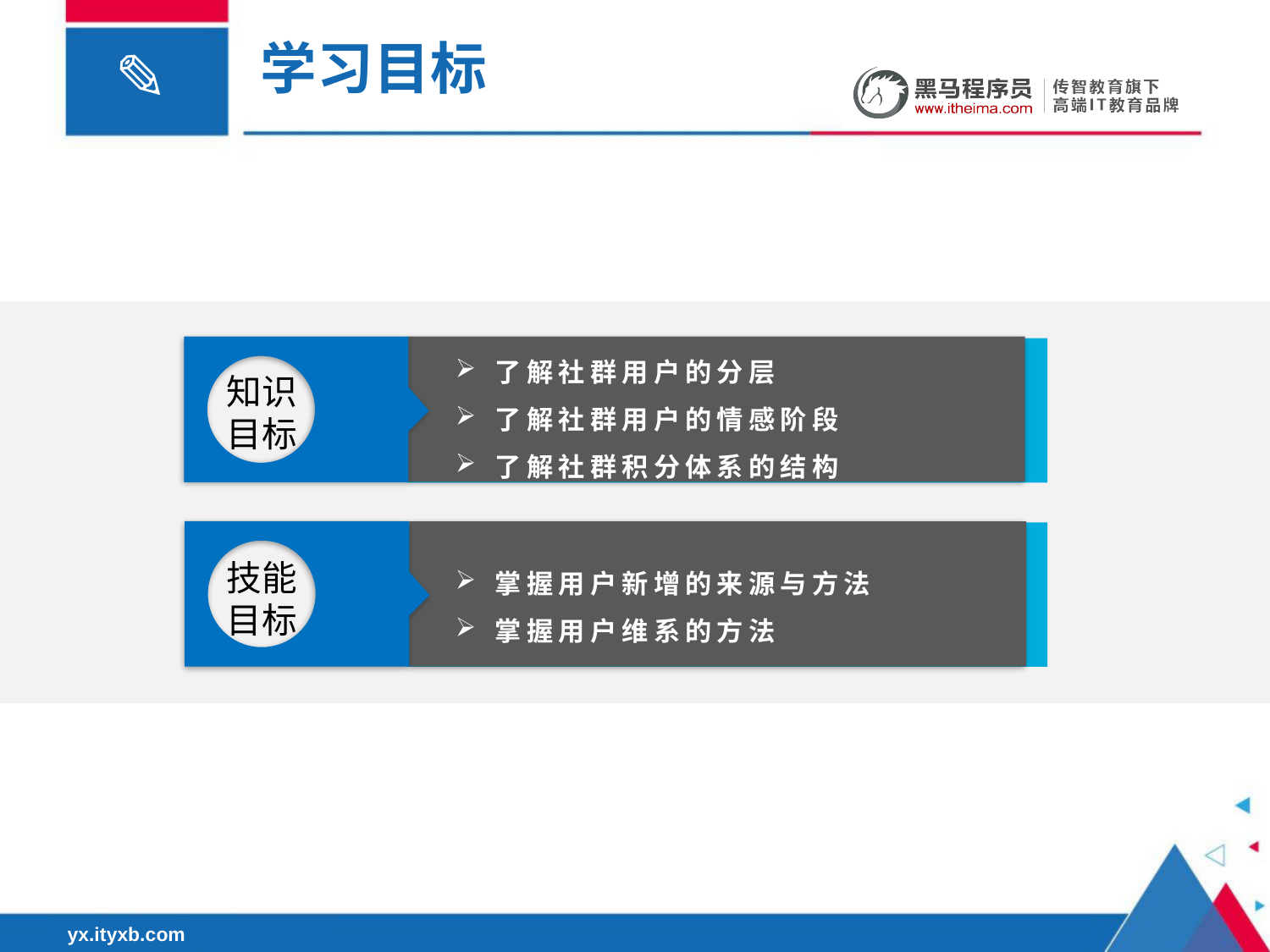

学习目标

了解社群用户的分层
了解社群用户的情感阶段
了解社群积分体系的结构

知识目标

技能目标

掌握用户新增的来源与方法
掌握用户维系的方法